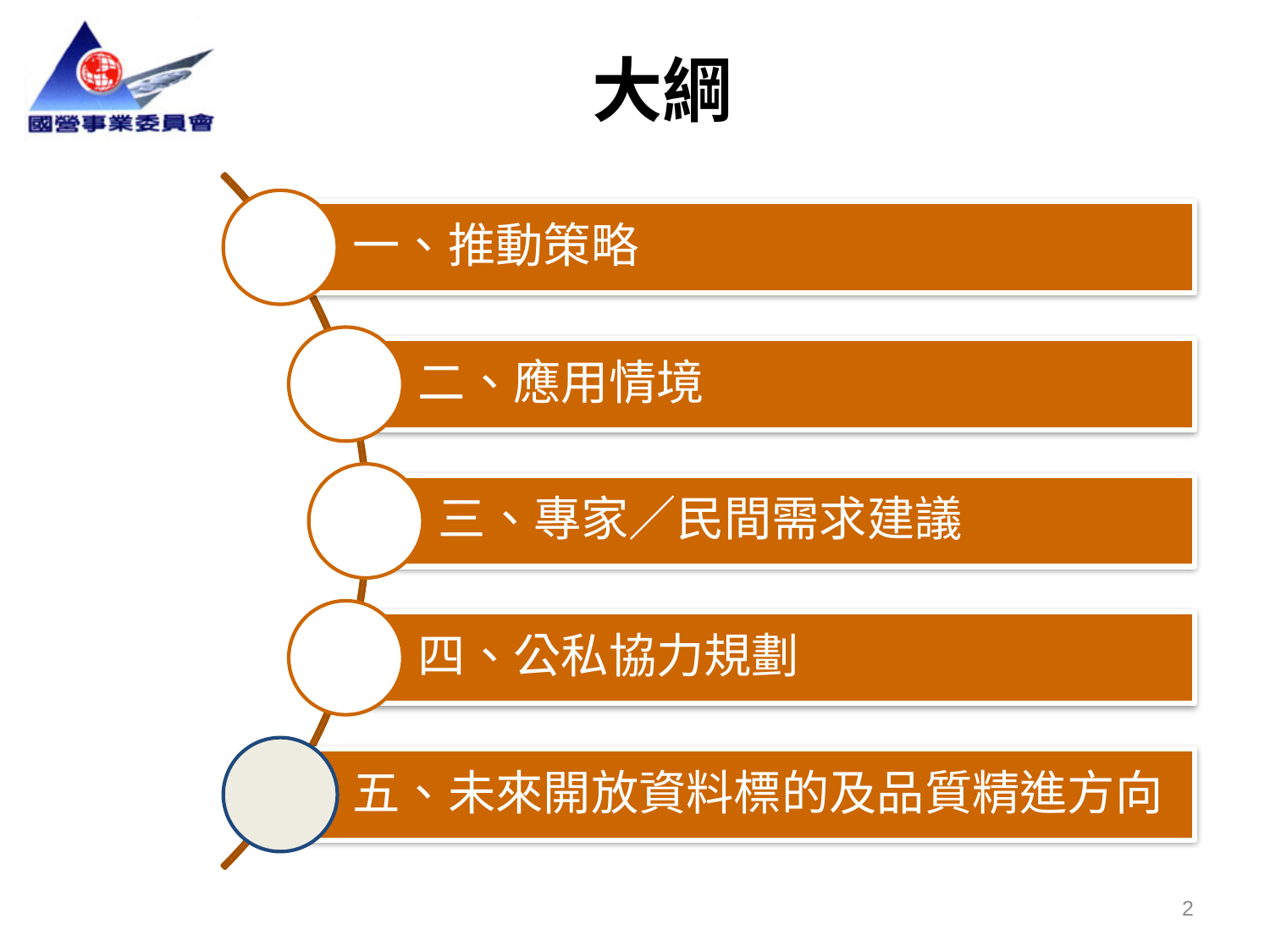

大綱
一、推動策略
二、應用情境
三、專家／民間需求建議
四、公私協力規劃
五、未來開放資料標的及品質精進方向
2